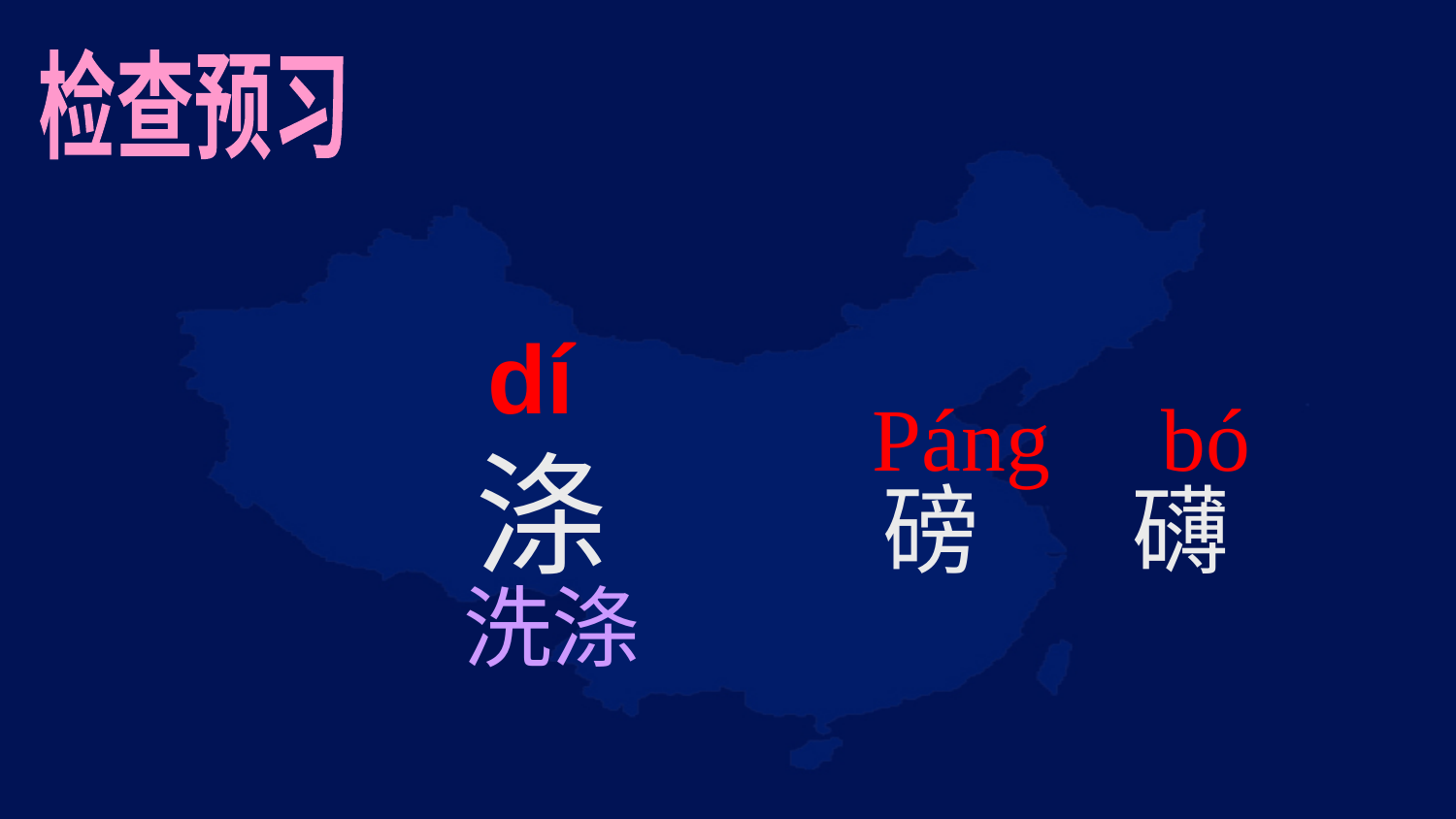

检查预习
dí
Páng     bó
涤
磅       礴
洗涤